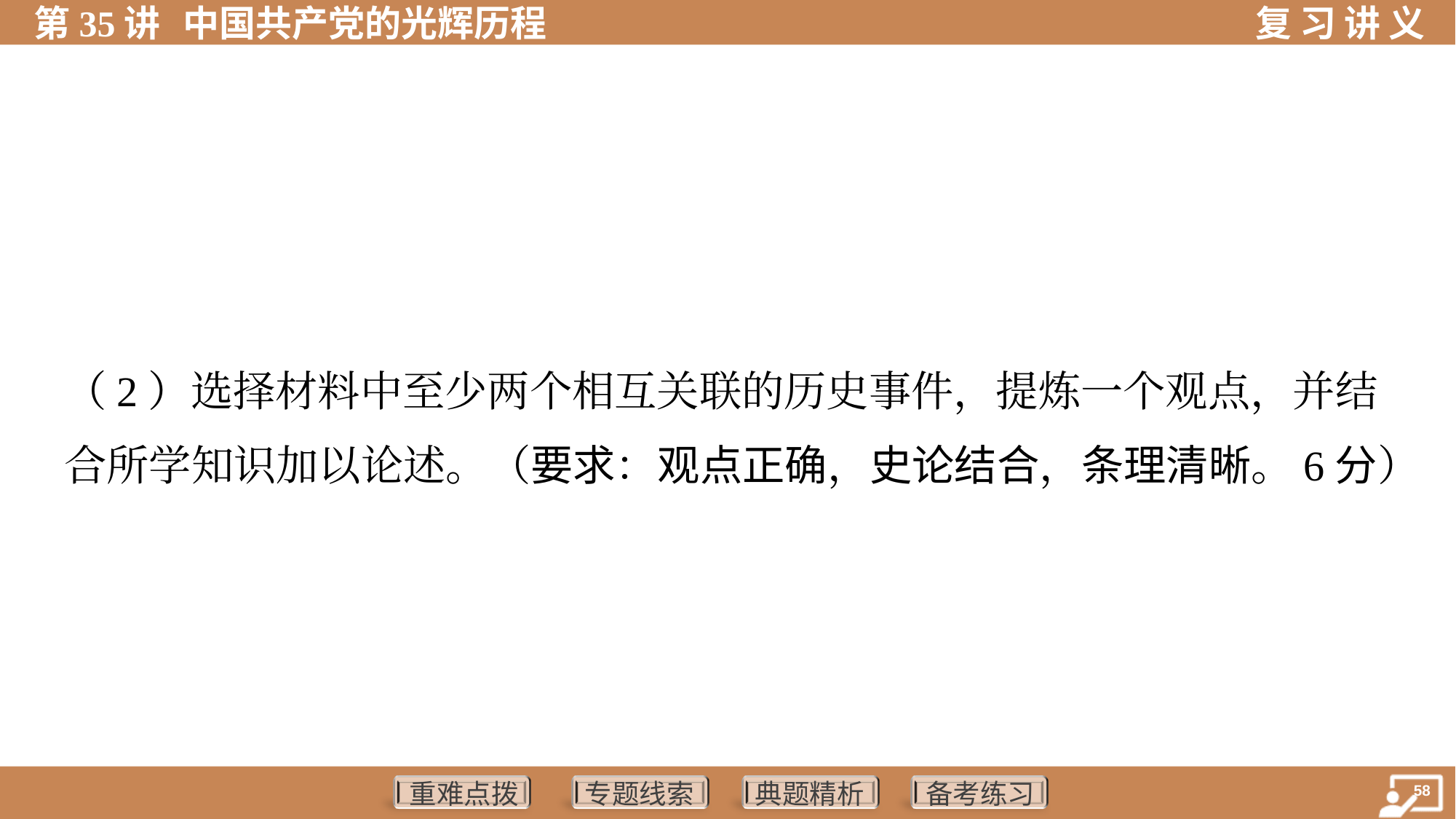

（2）选择材料中至少两个相互关联的历史事件，提炼一个观点，并结
合所学知识加以论述。（要求：观点正确，史论结合，条理清晰。6分）